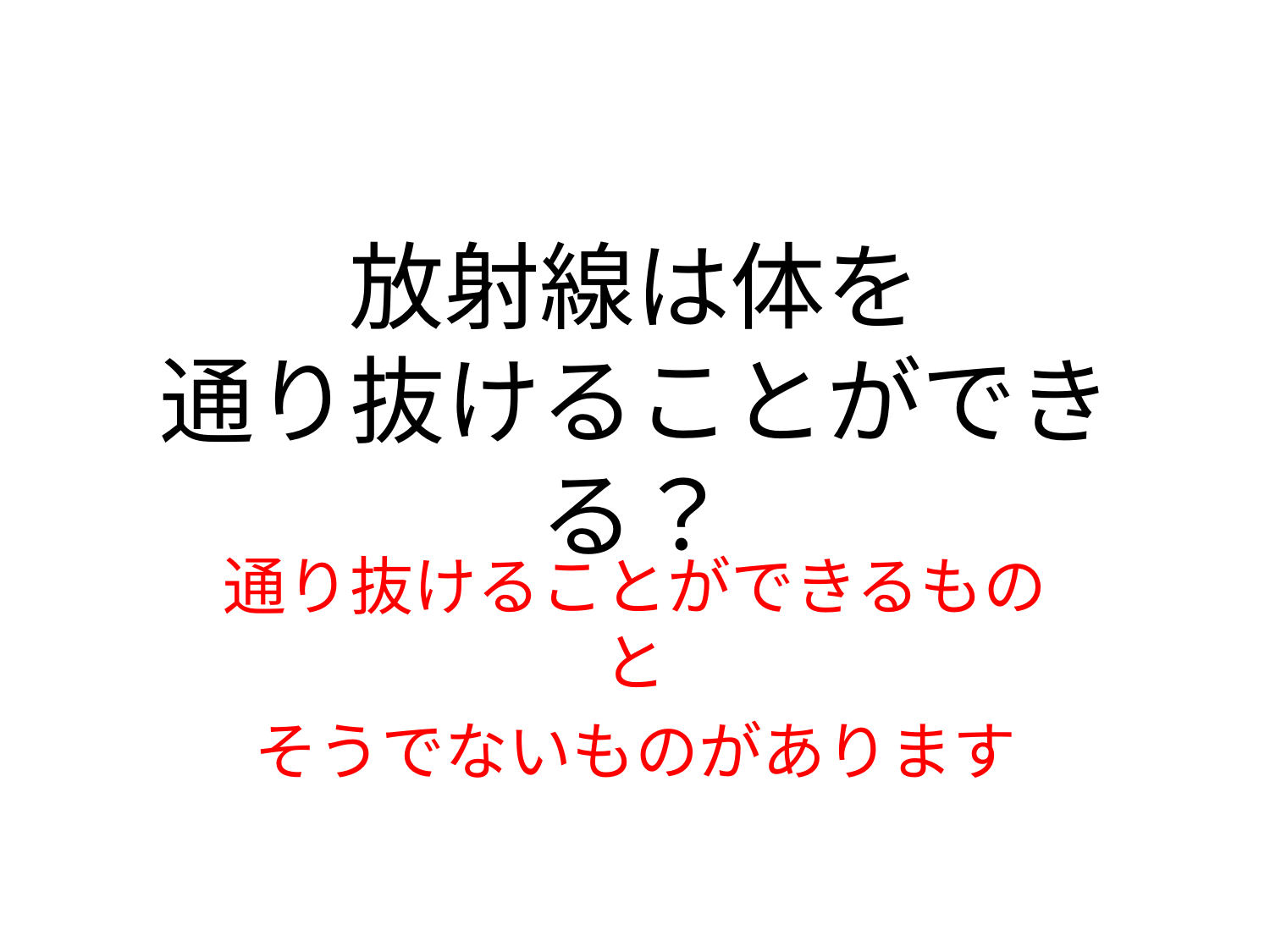

# 放射線は体を 通り抜けることができる？
通り抜けることができるものと
そうでないものがあります